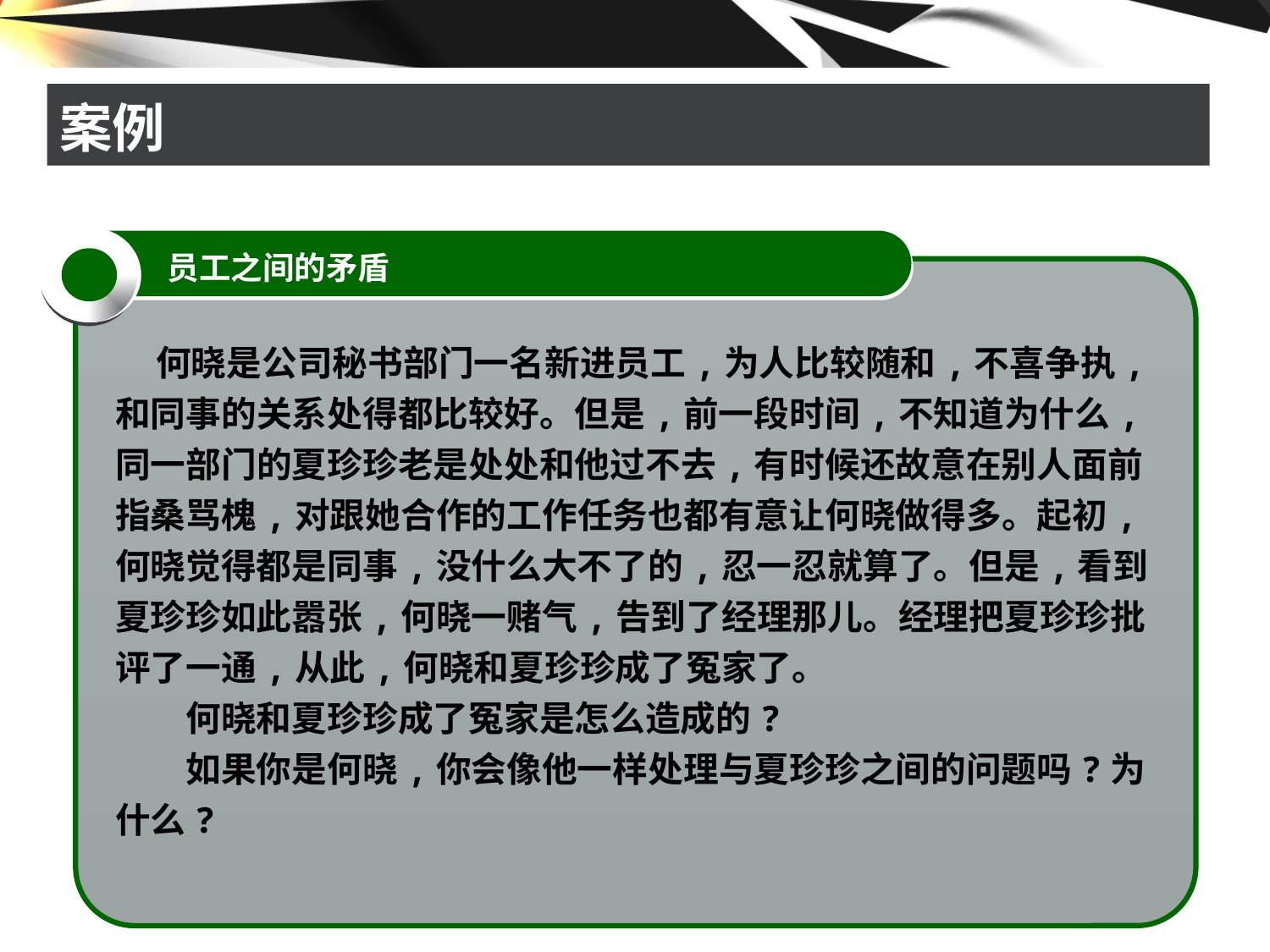

# 案例

员工之间的矛盾

    何晓是公司秘书部门一名新进员工,为人比较随和,不喜争执,和同事的关系处得都比较好。但是,前一段时间,不知道为什么,同一部门的夏珍珍老是处处和他过不去,有时候还故意在别人面前指桑骂槐,对跟她合作的工作任务也都有意让何晓做得多。起初,何晓觉得都是同事,没什么大不了的,忍一忍就算了。但是,看到夏珍珍如此嚣张,何晓一赌气,告到了经理那儿。经理把夏珍珍批评了一通,从此,何晓和夏珍珍成了冤家了。
　　何晓和夏珍珍成了冤家是怎么造成的?
　　如果你是何晓,你会像他一样处理与夏珍珍之间的问题吗?为什么?